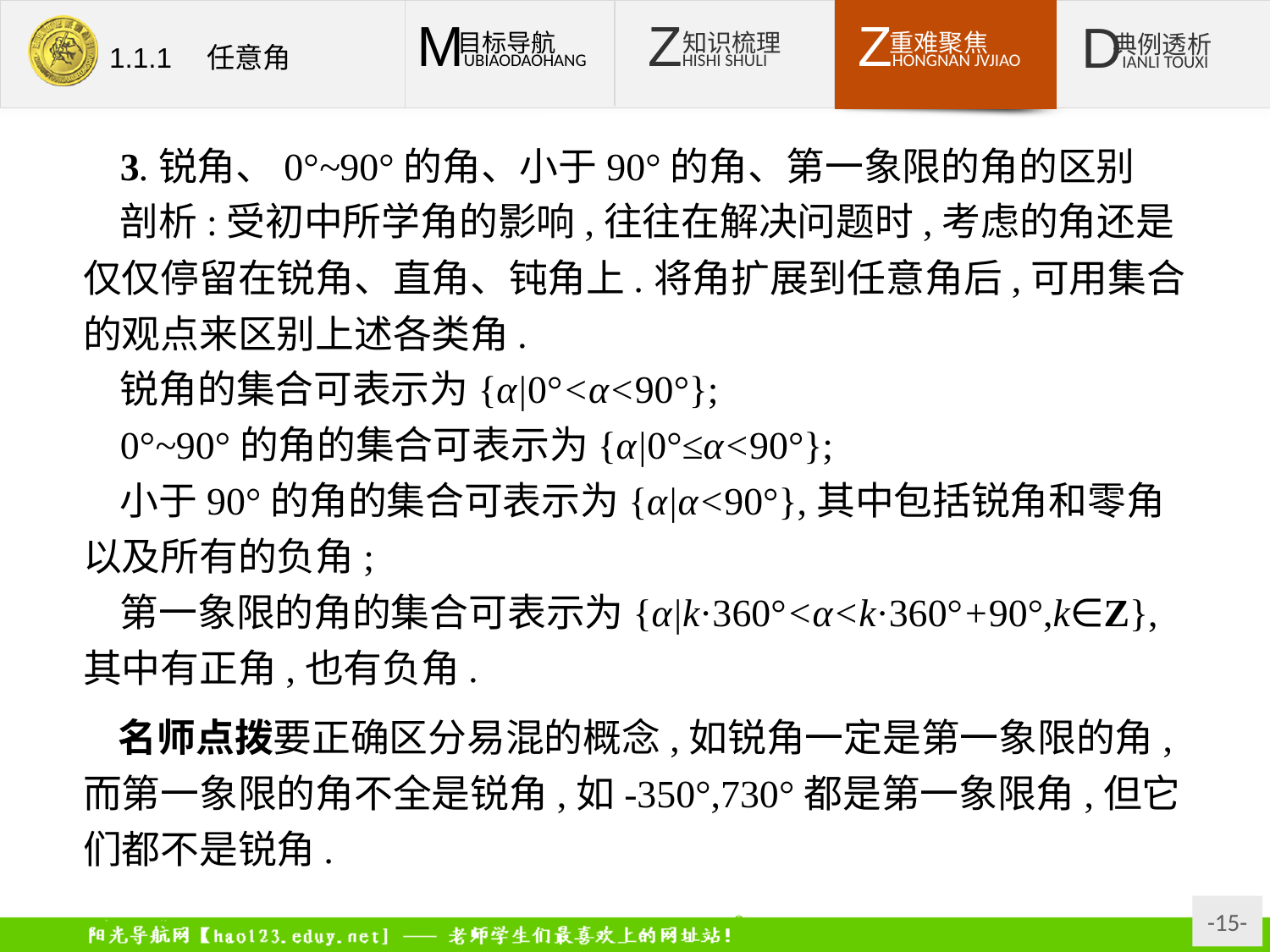

3.锐角、0°~90°的角、小于90°的角、第一象限的角的区别
剖析:受初中所学角的影响,往往在解决问题时,考虑的角还是仅仅停留在锐角、直角、钝角上.将角扩展到任意角后,可用集合的观点来区别上述各类角.
锐角的集合可表示为{α|0°<α<90°};
0°~90°的角的集合可表示为{α|0°≤α<90°};
小于90°的角的集合可表示为{α|α<90°},其中包括锐角和零角以及所有的负角;
第一象限的角的集合可表示为{α|k·360°<α<k·360°+90°,k∈Z},其中有正角,也有负角.
名师点拨要正确区分易混的概念,如锐角一定是第一象限的角,而第一象限的角不全是锐角,如-350°,730°都是第一象限角,但它们都不是锐角.